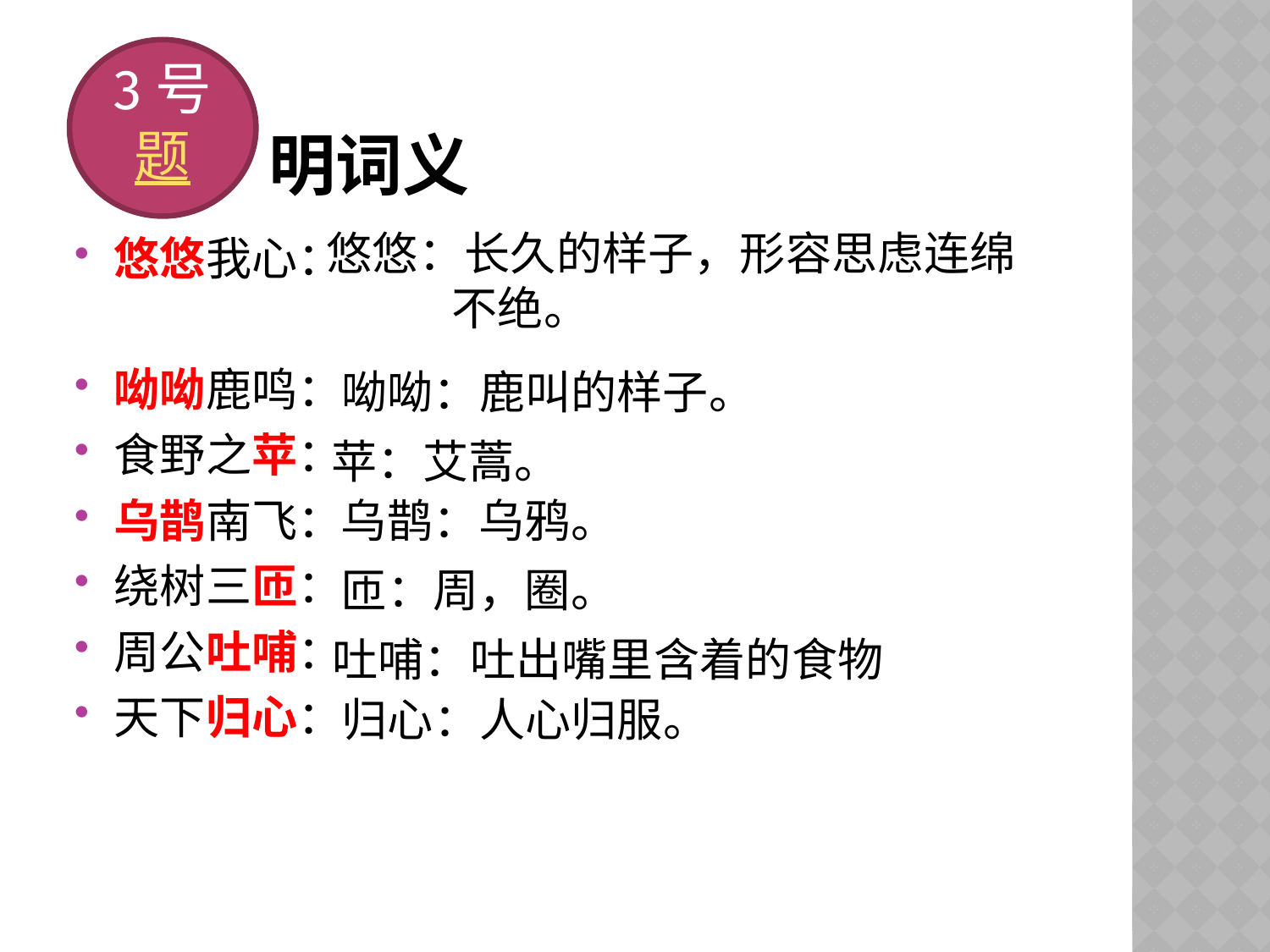

3号题
# 明词义
悠悠：长久的样子，形容思虑连绵
           不绝。
悠悠我心：

呦呦鹿鸣：
食野之苹：
乌鹊南飞：
绕树三匝：
周公吐哺：
天下归心：
呦呦：鹿叫的样子。
苹：艾蒿。
乌鹊：乌鸦。
匝：周，圈。
吐哺：吐出嘴里含着的食物
归心：人心归服。